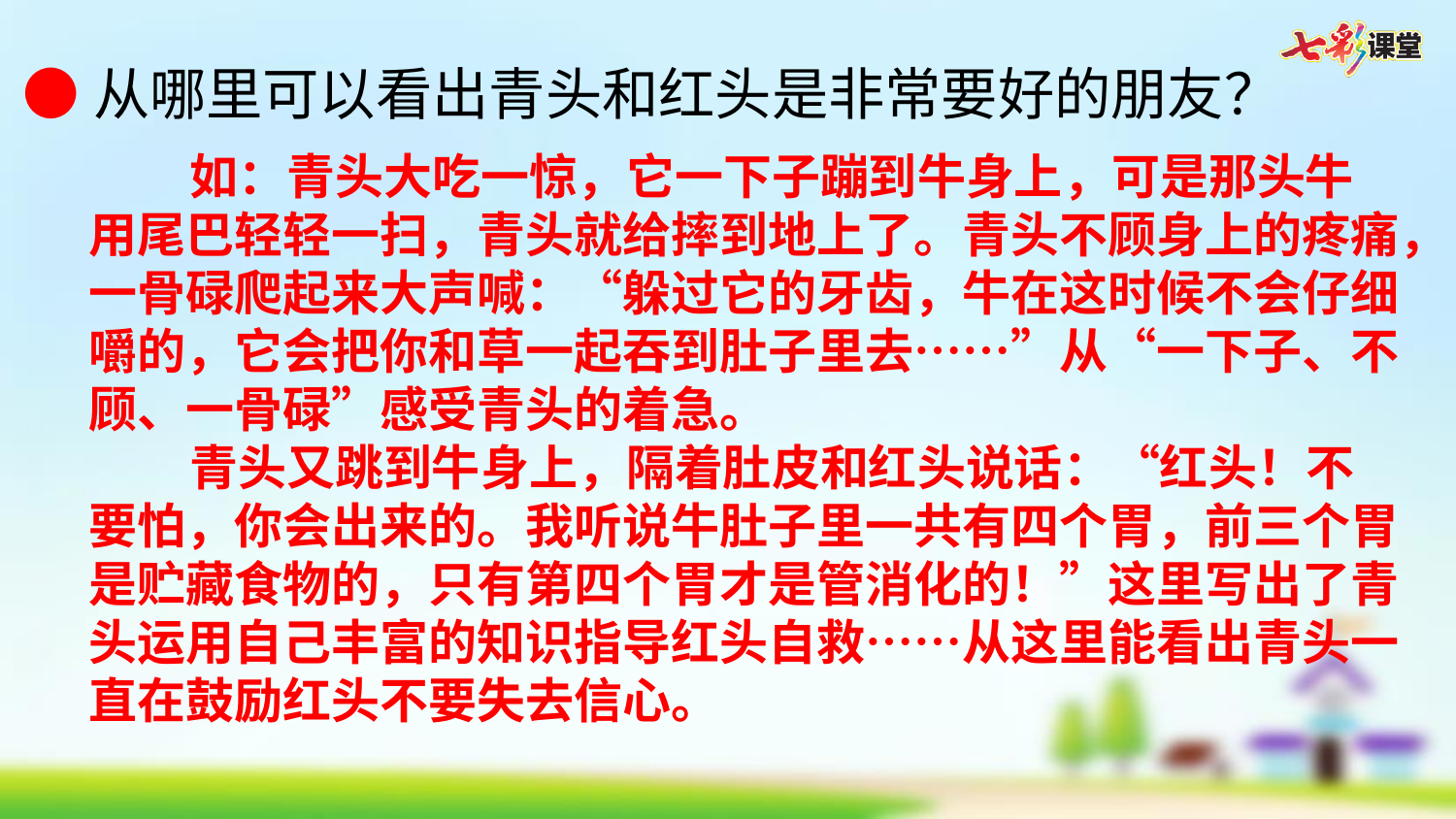

●从哪里可以看出青头和红头是非常要好的朋友？
如：青头大吃一惊，它一下子蹦到牛身上，可是那头牛用尾巴轻轻一扫，青头就给摔到地上了。青头不顾身上的疼痛，一骨碌爬起来大声喊：“躲过它的牙齿，牛在这时候不会仔细嚼的，它会把你和草一起吞到肚子里去……”从“一下子、不顾、一骨碌”感受青头的着急。
青头又跳到牛身上，隔着肚皮和红头说话：“红头！不要怕，你会出来的。我听说牛肚子里一共有四个胃，前三个胃是贮藏食物的，只有第四个胃才是管消化的！”这里写出了青头运用自己丰富的知识指导红头自救……从这里能看出青头一直在鼓励红头不要失去信心。